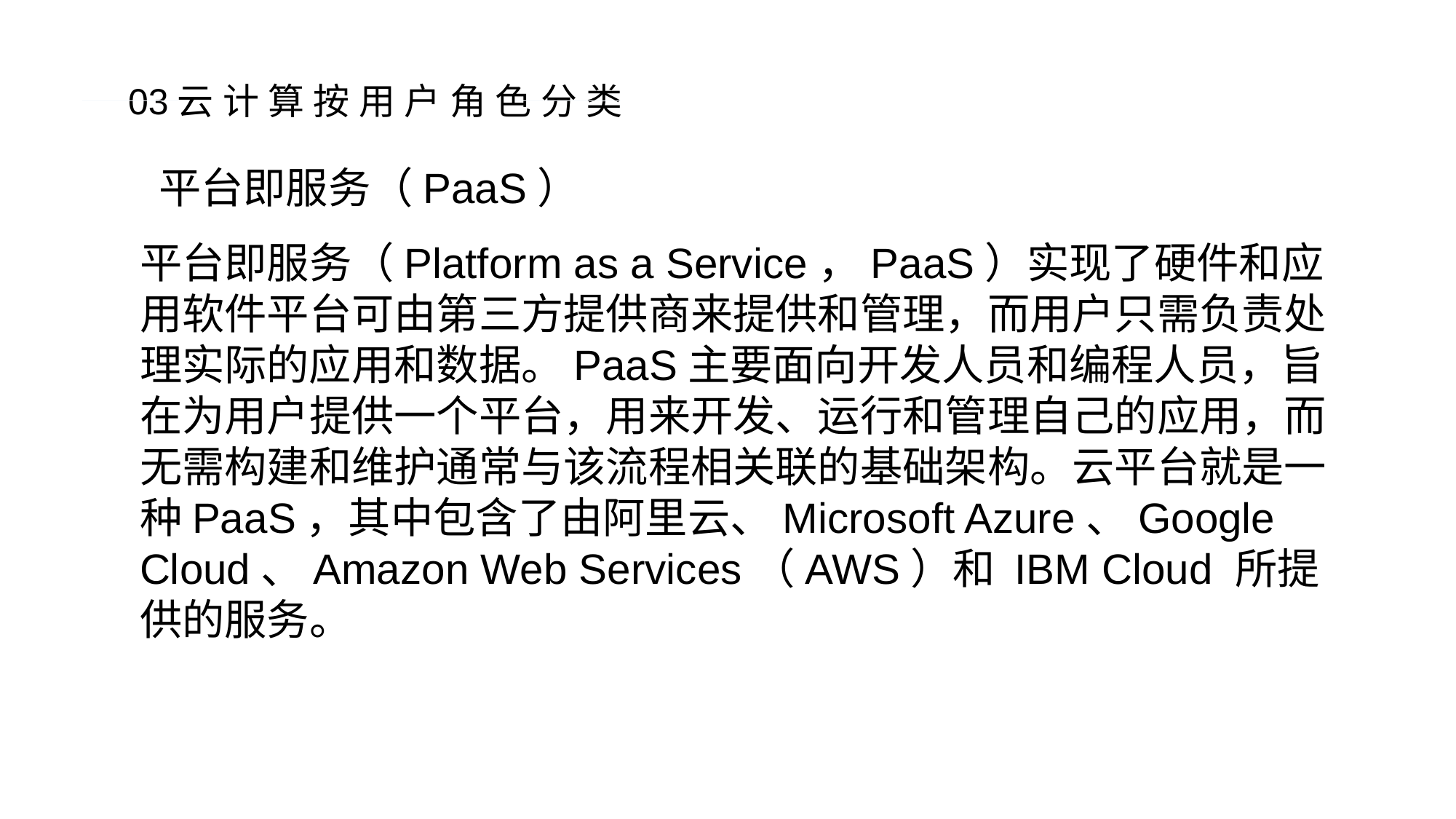

03云计算按用户角色分类
平台即服务（PaaS）
平台即服务（Platform as a Service，PaaS）实现了硬件和应用软件平台可由第三方提供商来提供和管理，而用户只需负责处理实际的应用和数据。PaaS主要面向开发人员和编程人员，旨在为用户提供一个平台，用来开发、运行和管理自己的应用，而无需构建和维护通常与该流程相关联的基础架构。云平台就是一种PaaS，其中包含了由阿里云、Microsoft Azure、Google Cloud、Amazon Web Services（AWS）和 IBM Cloud 所提供的服务。